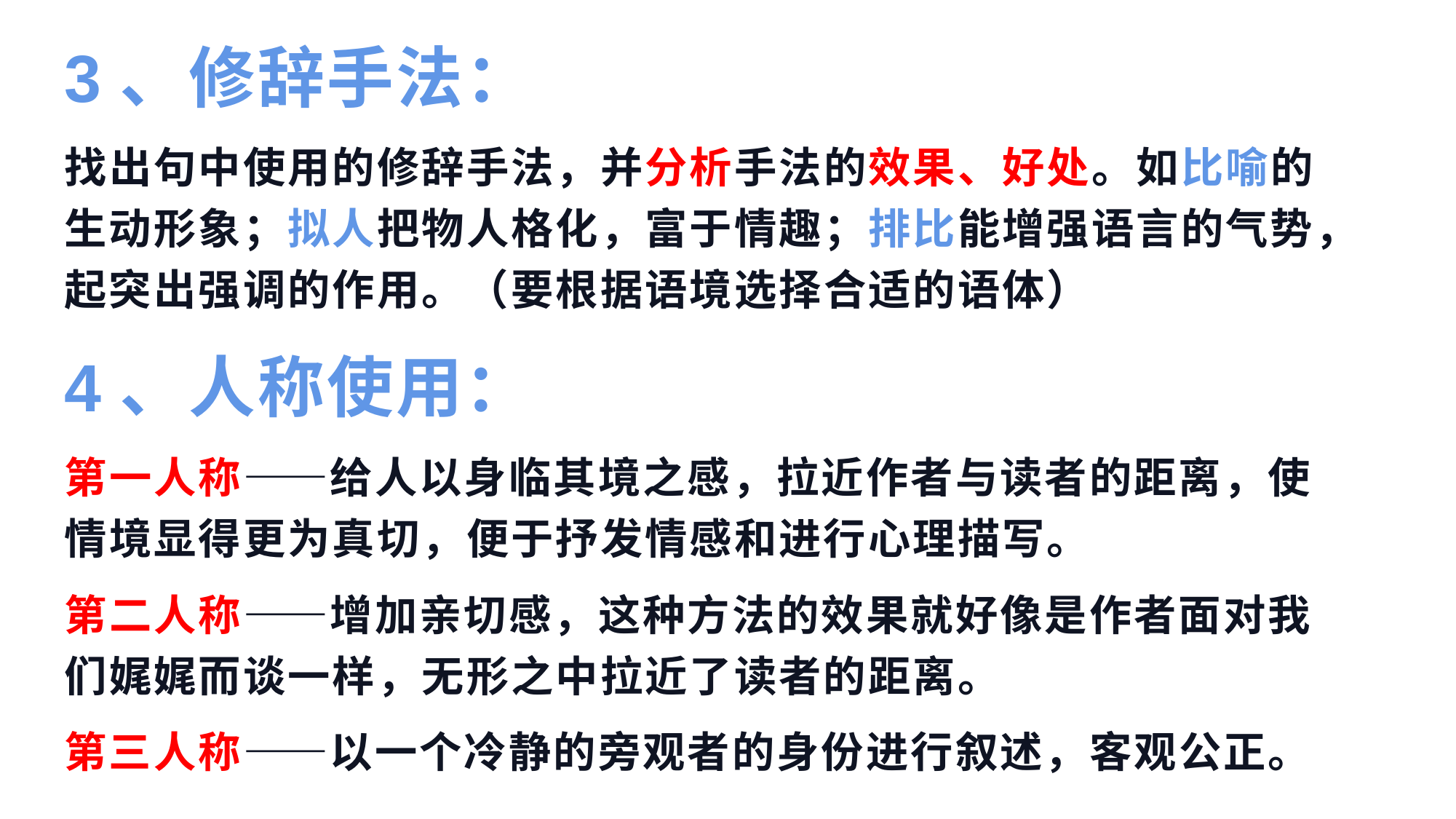

3、修辞手法：
找出句中使用的修辞手法，并分析手法的效果、好处。如比喻的生动形象；拟人把物人格化，富于情趣；排比能增强语言的气势，起突出强调的作用。（要根据语境选择合适的语体）
4、人称使用：
第一人称——给人以身临其境之感，拉近作者与读者的距离，使情境显得更为真切，便于抒发情感和进行心理描写。
第二人称——增加亲切感，这种方法的效果就好像是作者面对我们娓娓而谈一样，无形之中拉近了读者的距离。
第三人称——以一个冷静的旁观者的身份进行叙述，客观公正。